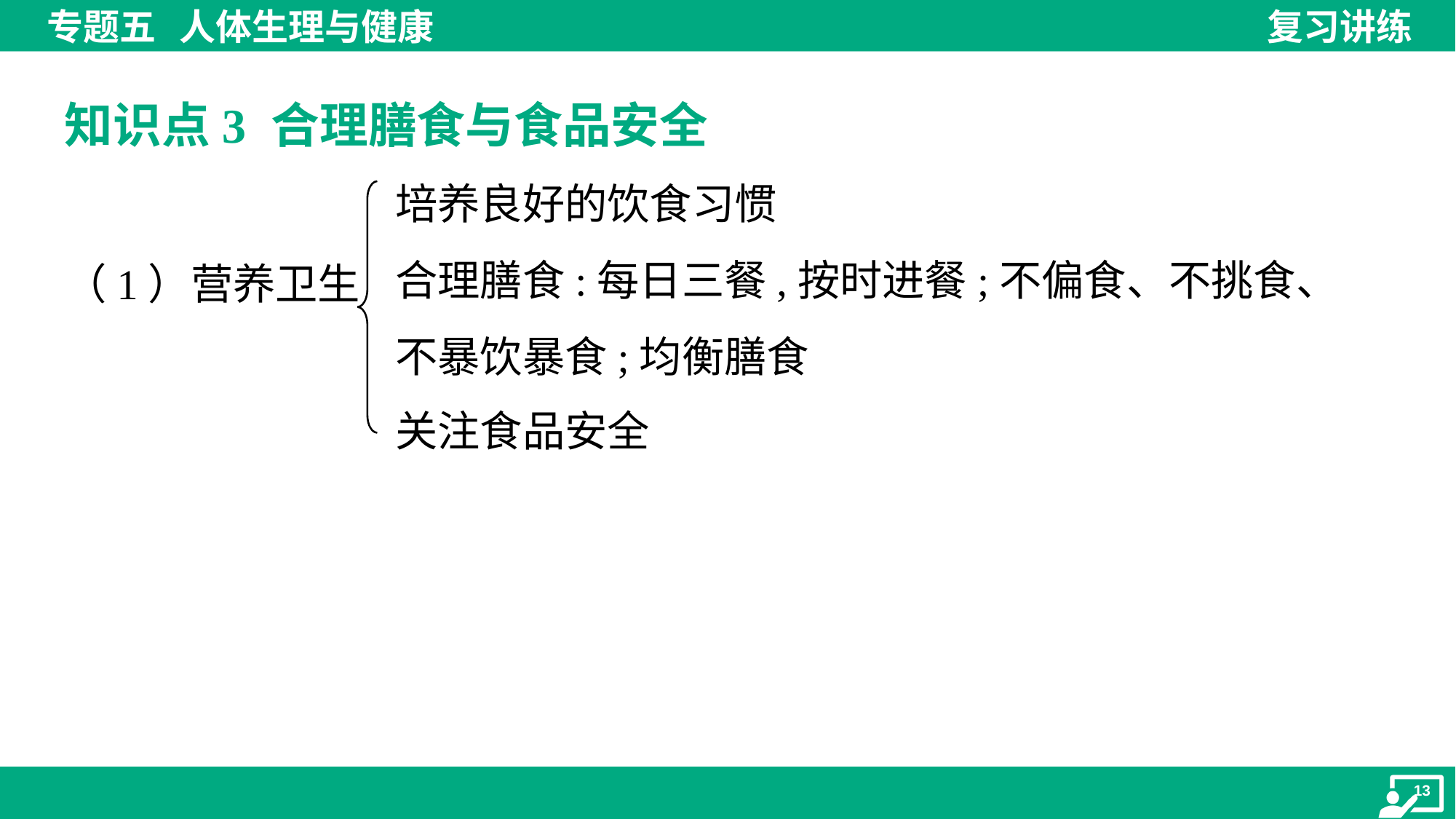

知识点3 合理膳食与食品安全
培养良好的饮食习惯
合理膳食:每日三餐,按时进餐;不偏食、不挑食、不暴饮暴食;均衡膳食
关注食品安全

（1）营养卫生